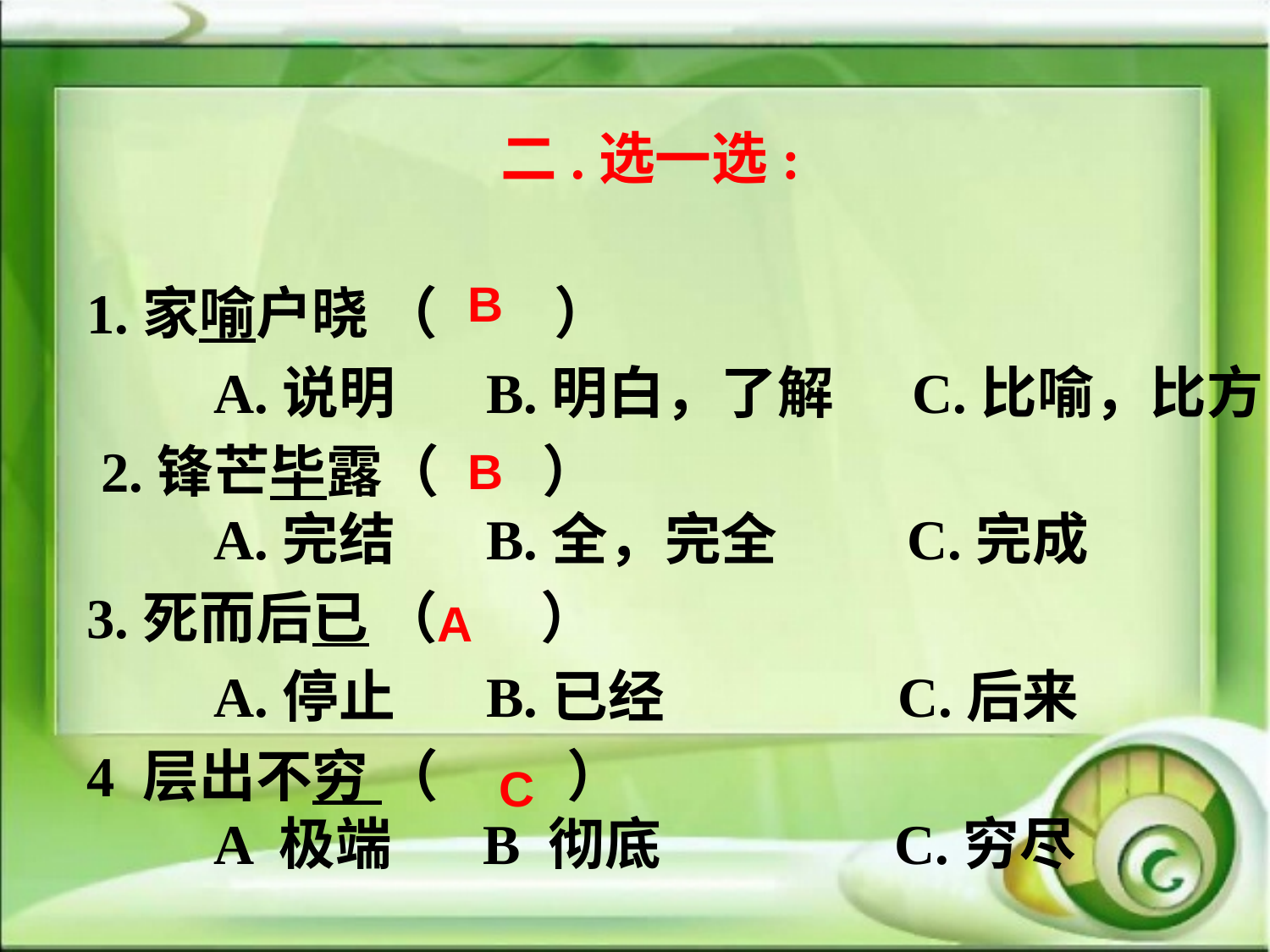

# 二.选一选:
1.家喻户晓 （         ）
	A.说明      B.明白，了解     C.比喻，比方
 2.锋芒毕露（        ）
	A.完结      B.全，完全         C.完成
3.死而后已 （        ）
	A.停止      B.已经                 C.后来
4 层出不穷 （          ）
	A 极端      B 彻底                 C.穷尽
B
B

A
C